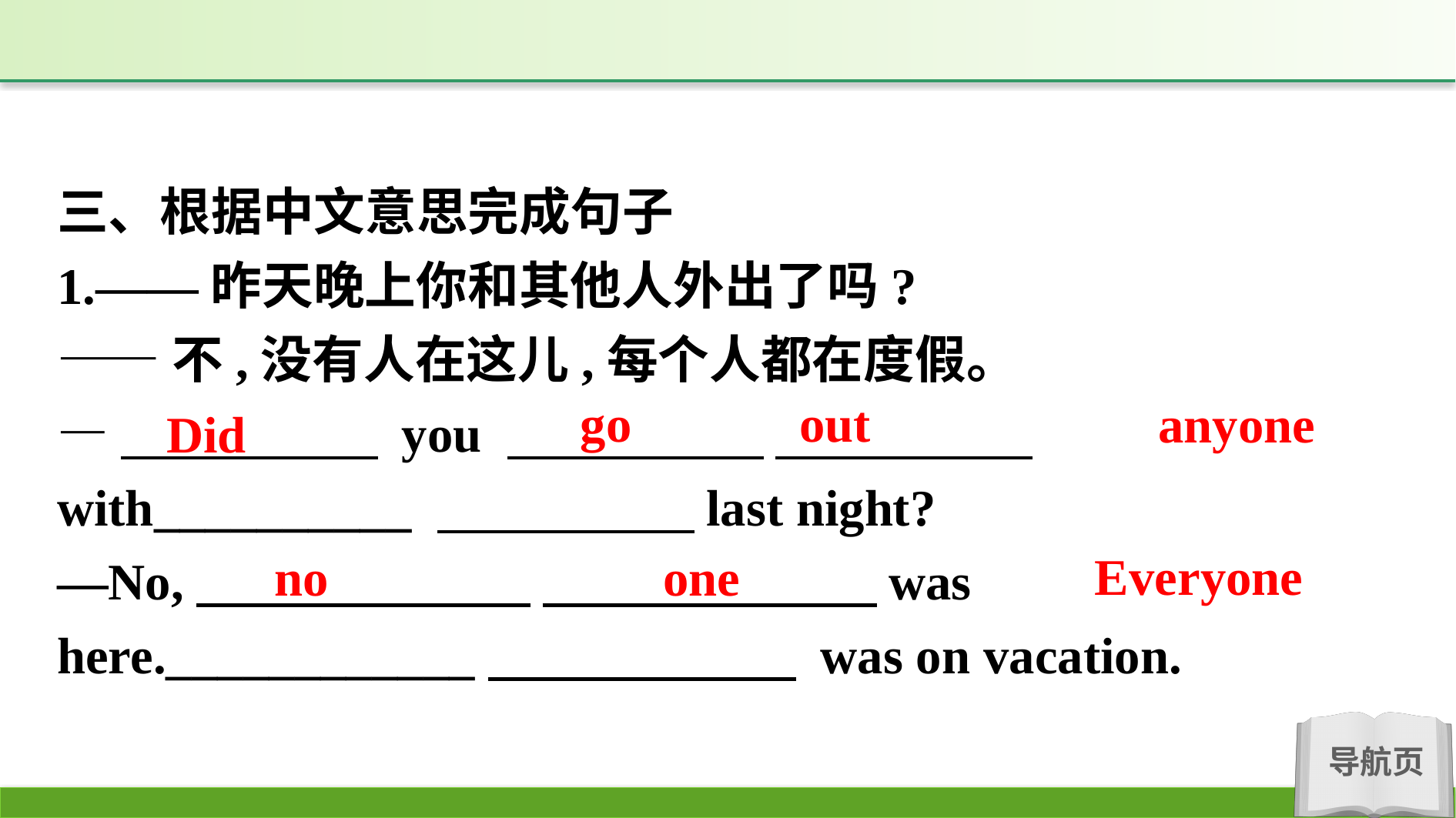

三、根据中文意思完成句子
1.——昨天晚上你和其他人外出了吗?
——不,没有人在这儿,每个人都在度假。
—　　　　　 you 　　　　　 　　　　　with__________ 　　　　　last night?
—No,　　　　　　  　　　　　　 was here.____________　　　　　　 was on vacation.
go             out
anyone
Did
Everyone
no                          one